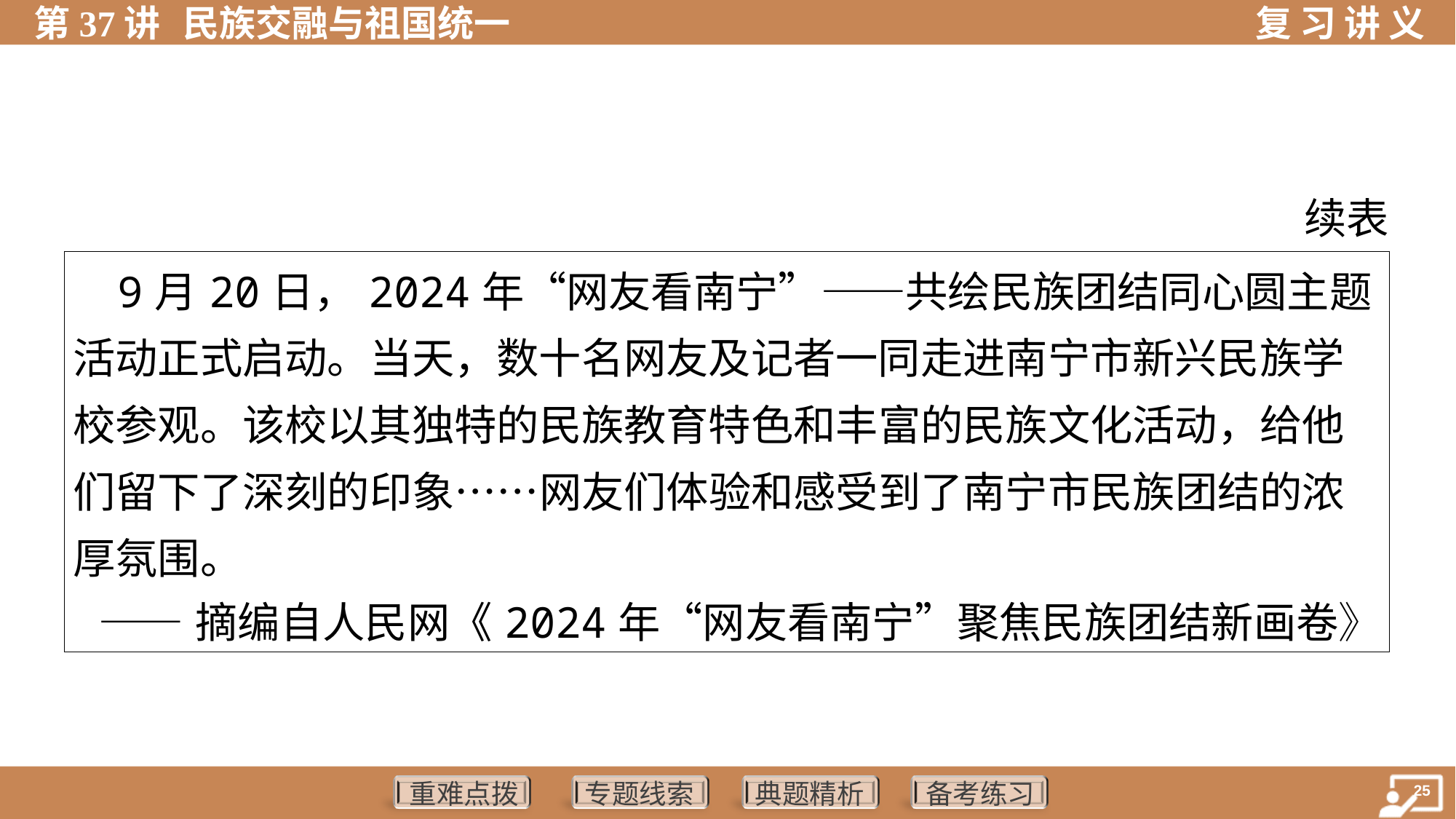

续表
| 9月20日，2024年“网友看南宁”——共绘民族团结同心圆主题活动正式启动。当天，数十名网友及记者一同走进南宁市新兴民族学校参观。该校以其独特的民族教育特色和丰富的民族文化活动，给他们留下了深刻的印象……网友们体验和感受到了南宁市民族团结的浓厚氛围。 ——摘编自人民网《2024年“网友看南宁”聚焦民族团结新画卷》 |
| --- |